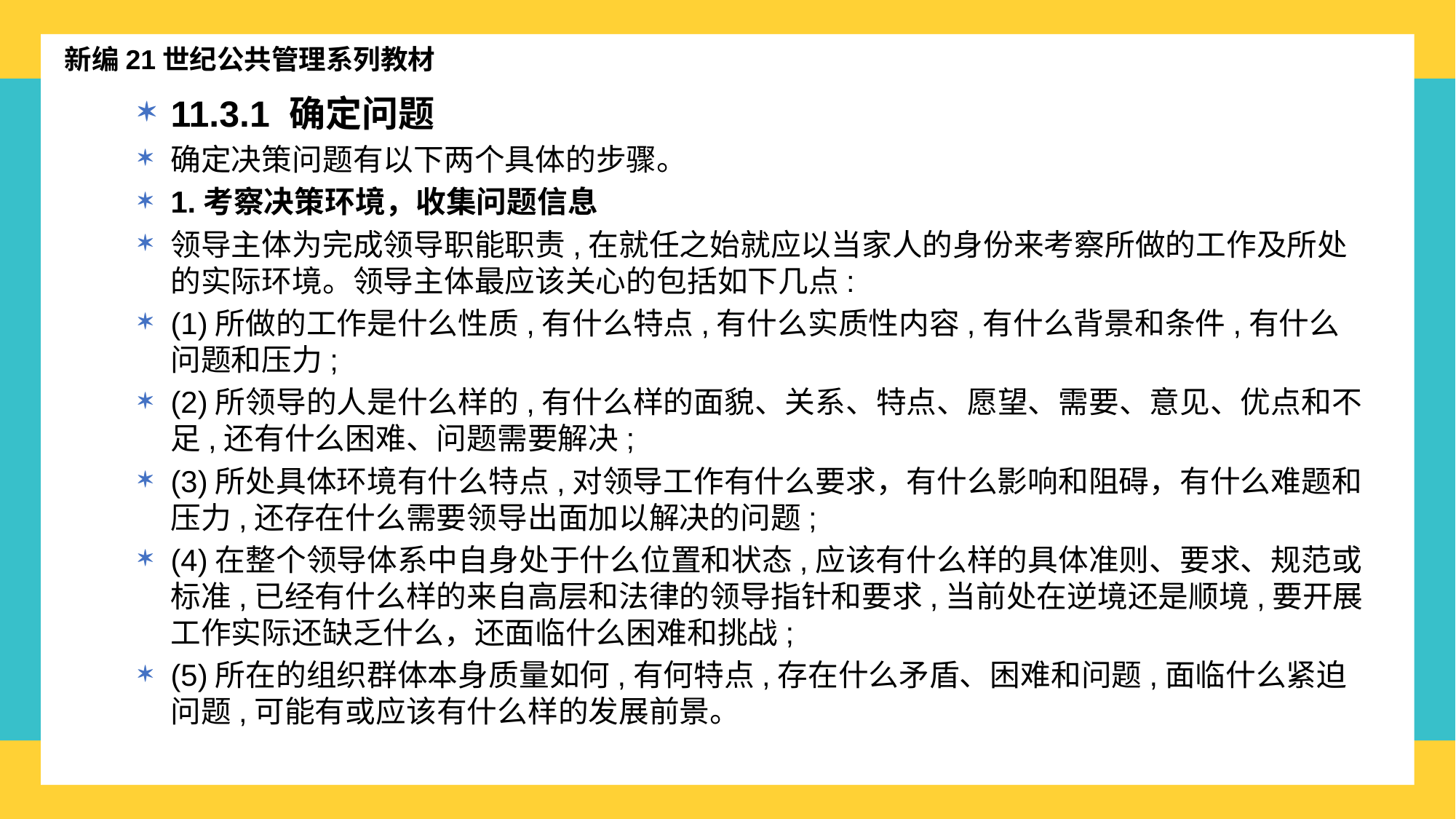

新编21世纪公共管理系列教材
11.3.1 确定问题
确定决策问题有以下两个具体的步骤。
1.考察决策环境，收集问题信息
领导主体为完成领导职能职责,在就任之始就应以当家人的身份来考察所做的工作及所处的实际环境。领导主体最应该关心的包括如下几点:
(1)所做的工作是什么性质,有什么特点,有什么实质性内容,有什么背景和条件,有什么问题和压力;
(2)所领导的人是什么样的,有什么样的面貌、关系、特点、愿望、需要、意见、优点和不足,还有什么困难、问题需要解决;
(3)所处具体环境有什么特点,对领导工作有什么要求，有什么影响和阻碍，有什么难题和压力,还存在什么需要领导出面加以解决的问题;
(4)在整个领导体系中自身处于什么位置和状态,应该有什么样的具体准则、要求、规范或标准,已经有什么样的来自高层和法律的领导指针和要求,当前处在逆境还是顺境,要开展工作实际还缺乏什么，还面临什么困难和挑战;
(5)所在的组织群体本身质量如何,有何特点,存在什么矛盾、困难和问题,面临什么紧迫问题,可能有或应该有什么样的发展前景。